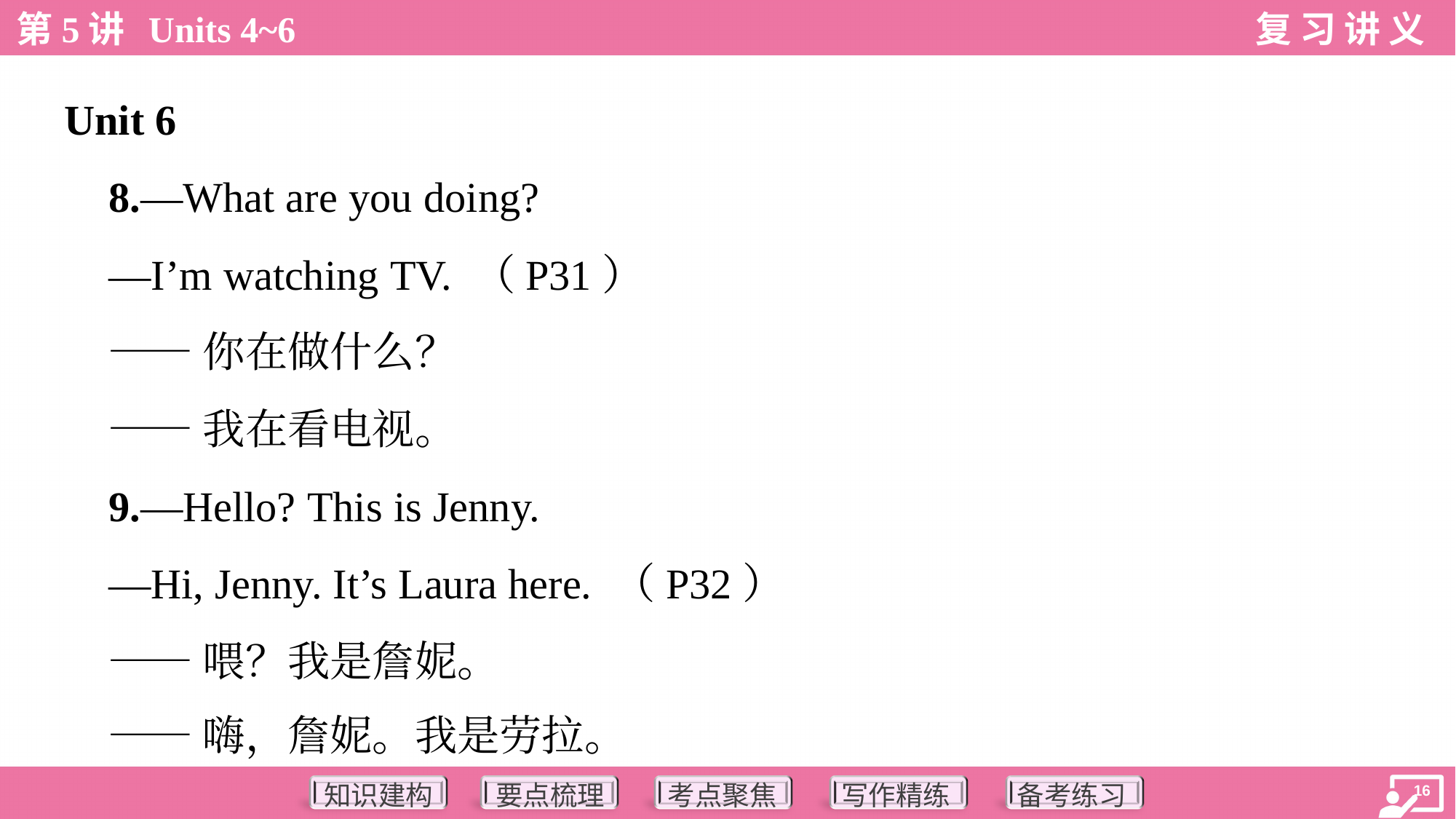

Unit 6
    8.—What are you doing?
    —I’m watching TV. （P31）
    ——你在做什么？
    ——我在看电视。
    9.—Hello? This is Jenny.
    —Hi, Jenny. It’s Laura here. （P32）
    ——喂？我是詹妮。
    ——嗨，詹妮。我是劳拉。